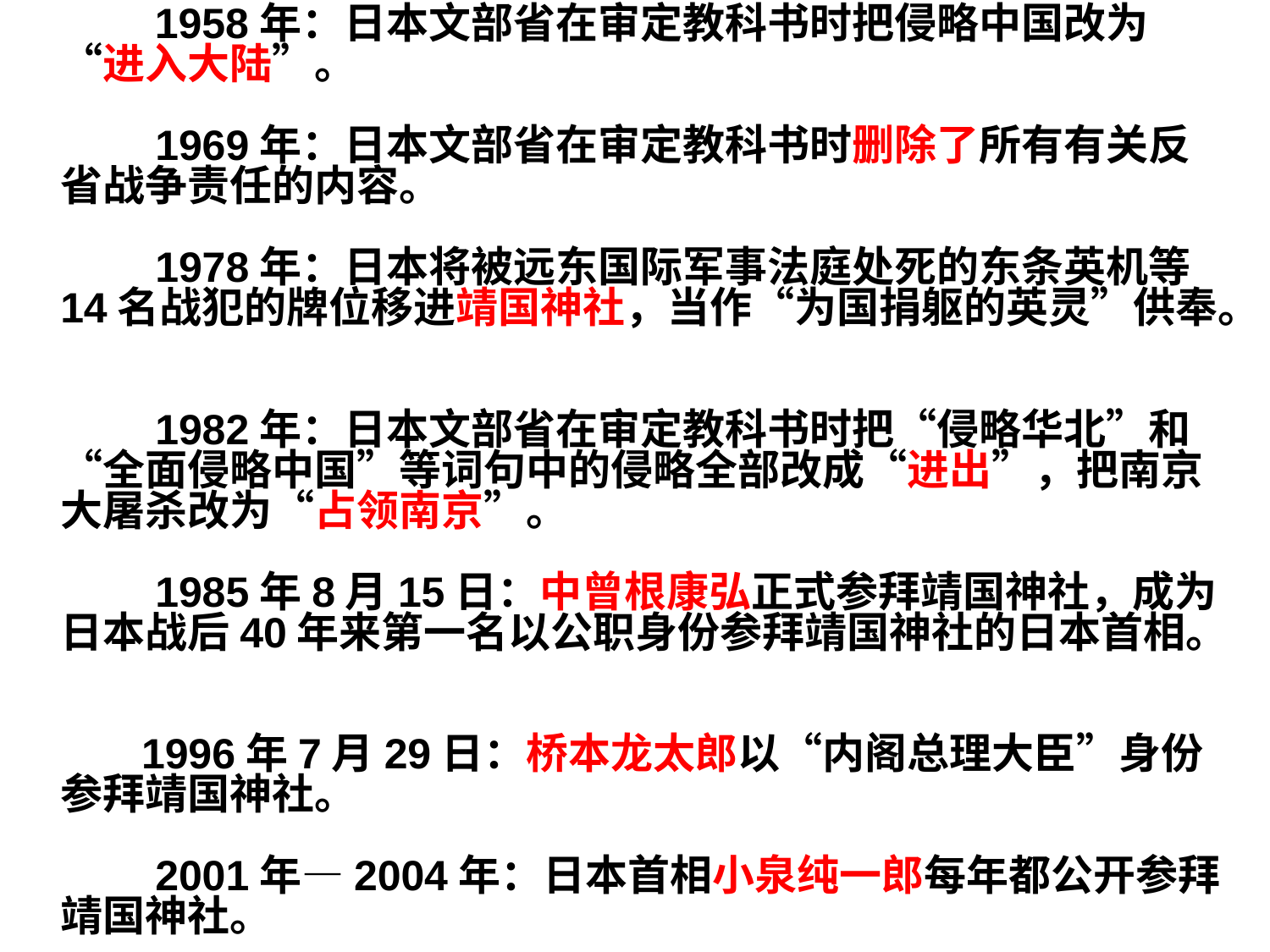

1958年：日本文部省在审定教科书时把侵略中国改为“进入大陆”。
　　1969年：日本文部省在审定教科书时删除了所有有关反省战争责任的内容。
　　1978年：日本将被远东国际军事法庭处死的东条英机等14名战犯的牌位移进靖国神社，当作“为国捐躯的英灵”供奉。
　　1982年：日本文部省在审定教科书时把“侵略华北”和“全面侵略中国”等词句中的侵略全部改成“进出”，把南京大屠杀改为“占领南京”。
　　1985年8月15日：中曾根康弘正式参拜靖国神社，成为日本战后40年来第一名以公职身份参拜靖国神社的日本首相。
　   1996年7月29日：桥本龙太郎以“内阁总理大臣”身份参拜靖国神社。
　　2001年—2004年：日本首相小泉纯一郎每年都公开参拜靖国神社。
#